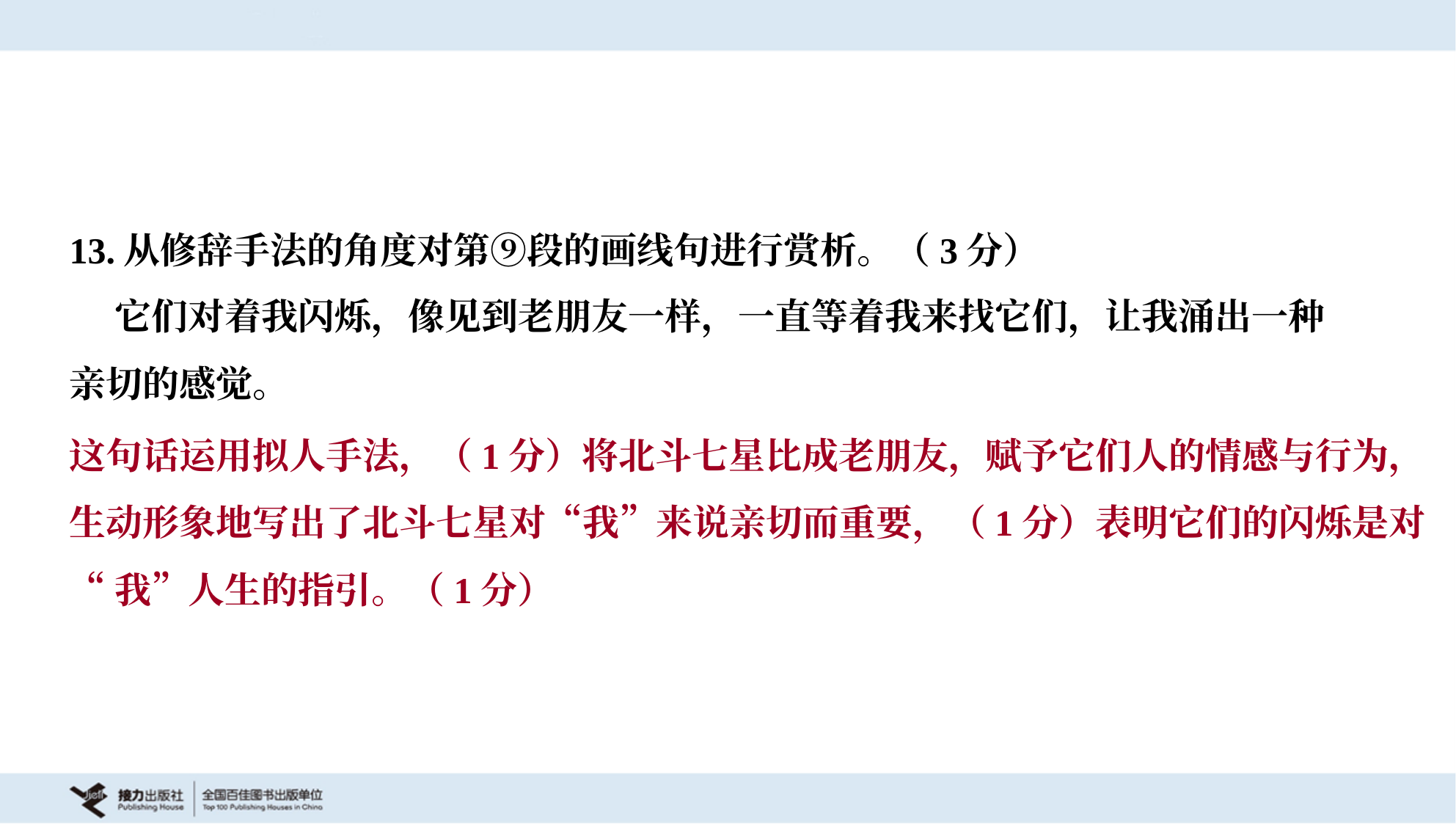

13.从修辞手法的角度对第⑨段的画线句进行赏析。（3分）
    它们对着我闪烁，像见到老朋友一样，一直等着我来找它们，让我涌出一种
亲切的感觉。
这句话运用拟人手法，（1分）将北斗七星比成老朋友，赋予它们人的情感与行为，
生动形象地写出了北斗七星对“我”来说亲切而重要，（1分）表明它们的闪烁是对
“我”人生的指引。（1分）